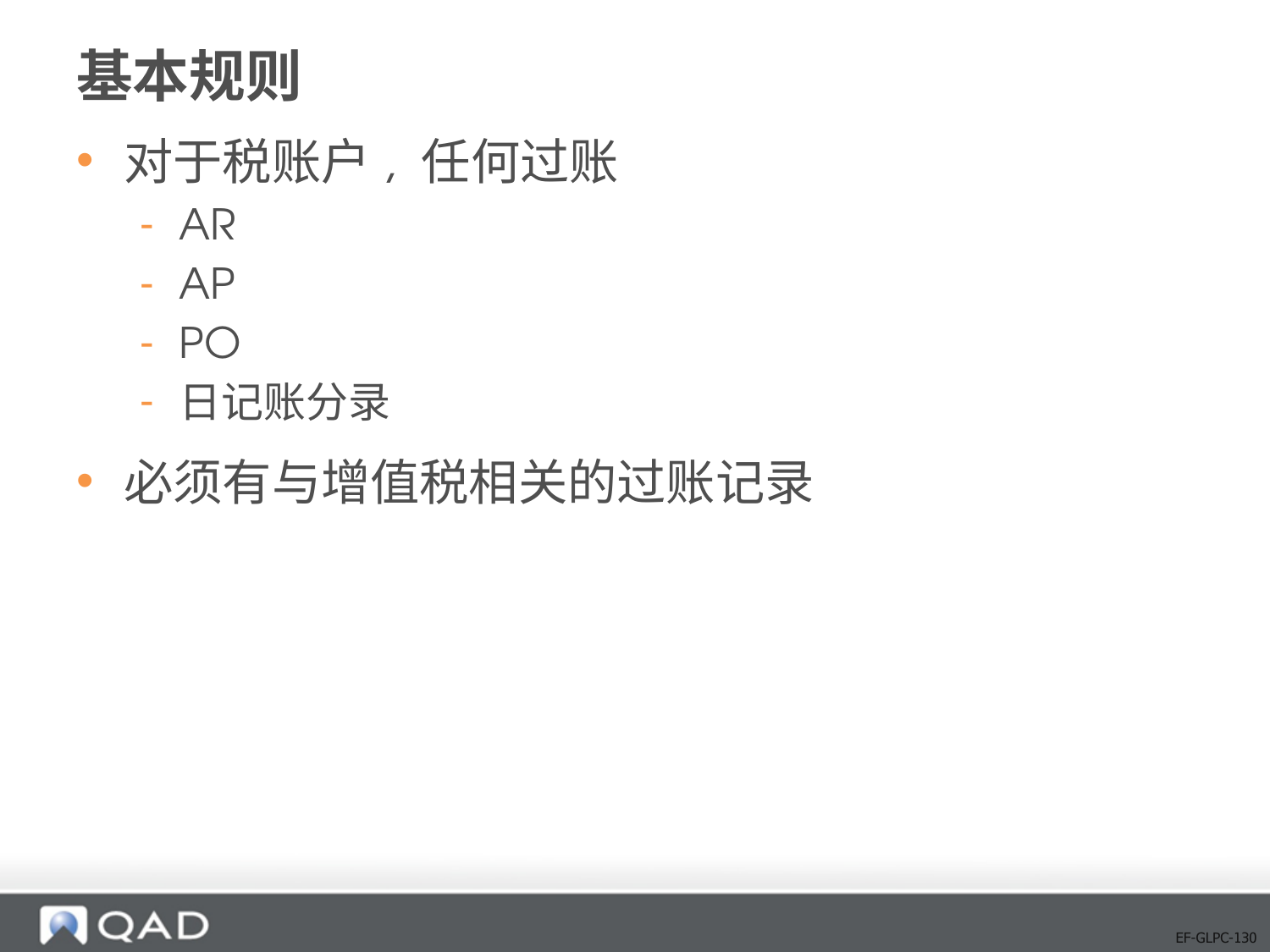

# 基本规则
对于税账户, 任何过账
AR
AP
PO
日记账分录
必须有与增值税相关的过账记录

EF-GLPC-130